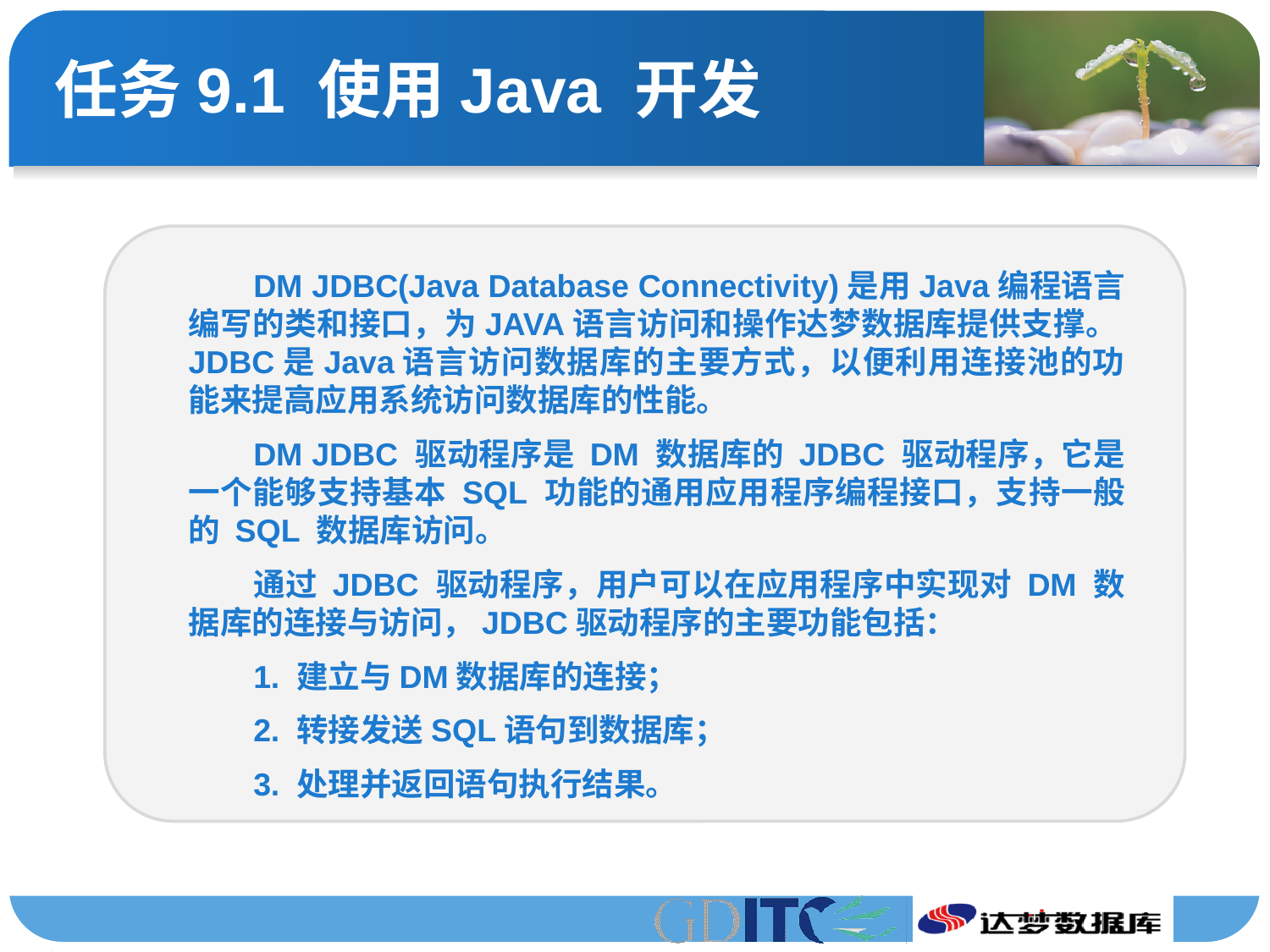

# 任务9.1 使用Java 开发

DM JDBC(Java Database Connectivity)是用Java编程语言编写的类和接口，为JAVA语言访问和操作达梦数据库提供支撑。JDBC是Java语言访问数据库的主要方式，以便利用连接池的功能来提高应用系统访问数据库的性能。
DM JDBC 驱动程序是 DM 数据库的 JDBC 驱动程序，它是一个能够支持基本 SQL 功能的通用应用程序编程接口，支持一般的 SQL 数据库访问。
通过 JDBC 驱动程序，用户可以在应用程序中实现对 DM 数据库的连接与访问，JDBC驱动程序的主要功能包括：
1. 建立与DM数据库的连接；
2. 转接发送SQL语句到数据库；
3. 处理并返回语句执行结果。